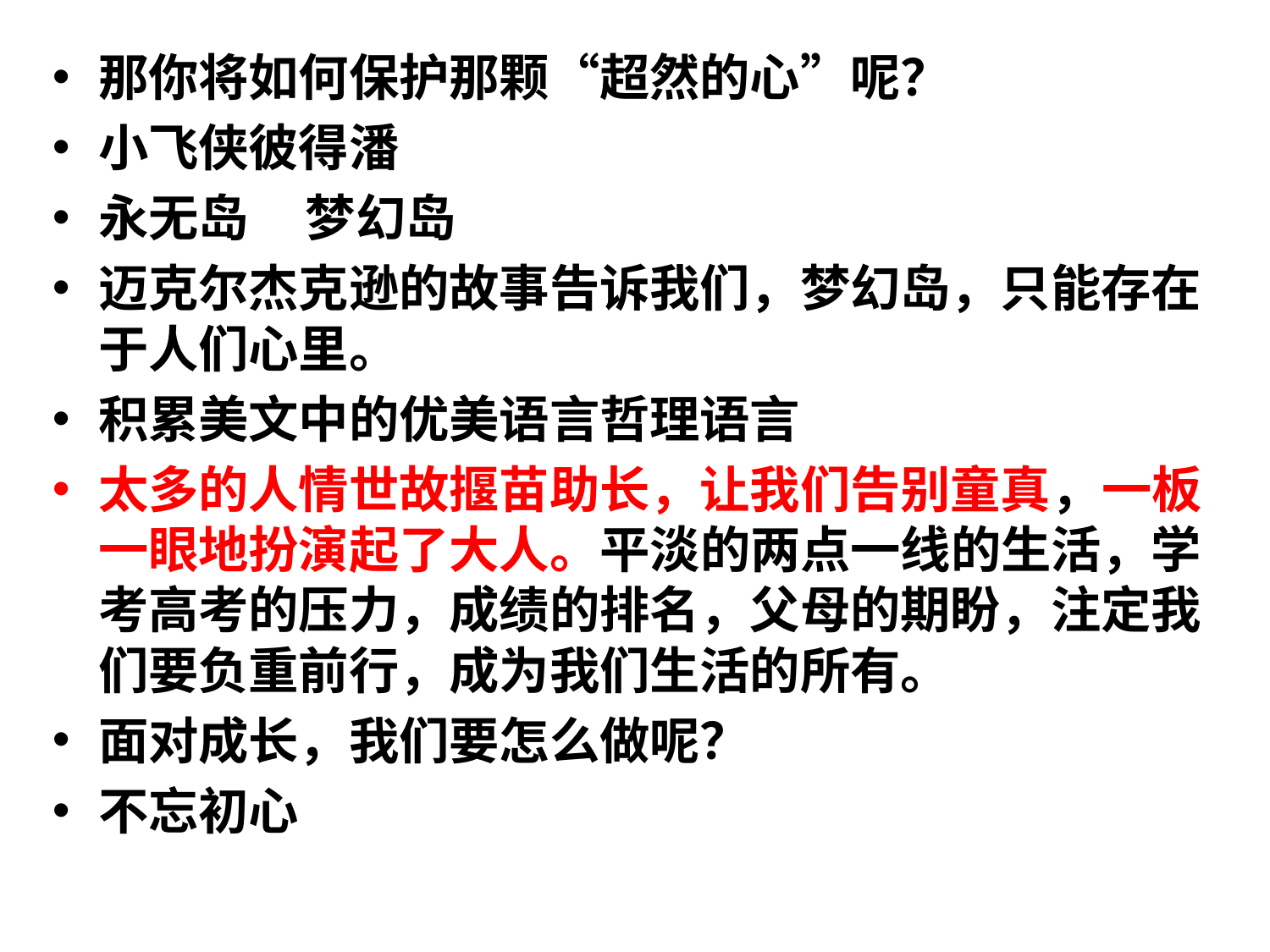

#
那你将如何保护那颗“超然的心”呢？
小飞侠彼得潘
永无岛     梦幻岛
迈克尔杰克逊的故事告诉我们，梦幻岛，只能存在于人们心里。
积累美文中的优美语言哲理语言
太多的人情世故揠苗助长，让我们告别童真，一板一眼地扮演起了大人。平淡的两点一线的生活，学考高考的压力，成绩的排名，父母的期盼，注定我们要负重前行，成为我们生活的所有。
面对成长，我们要怎么做呢？
不忘初心